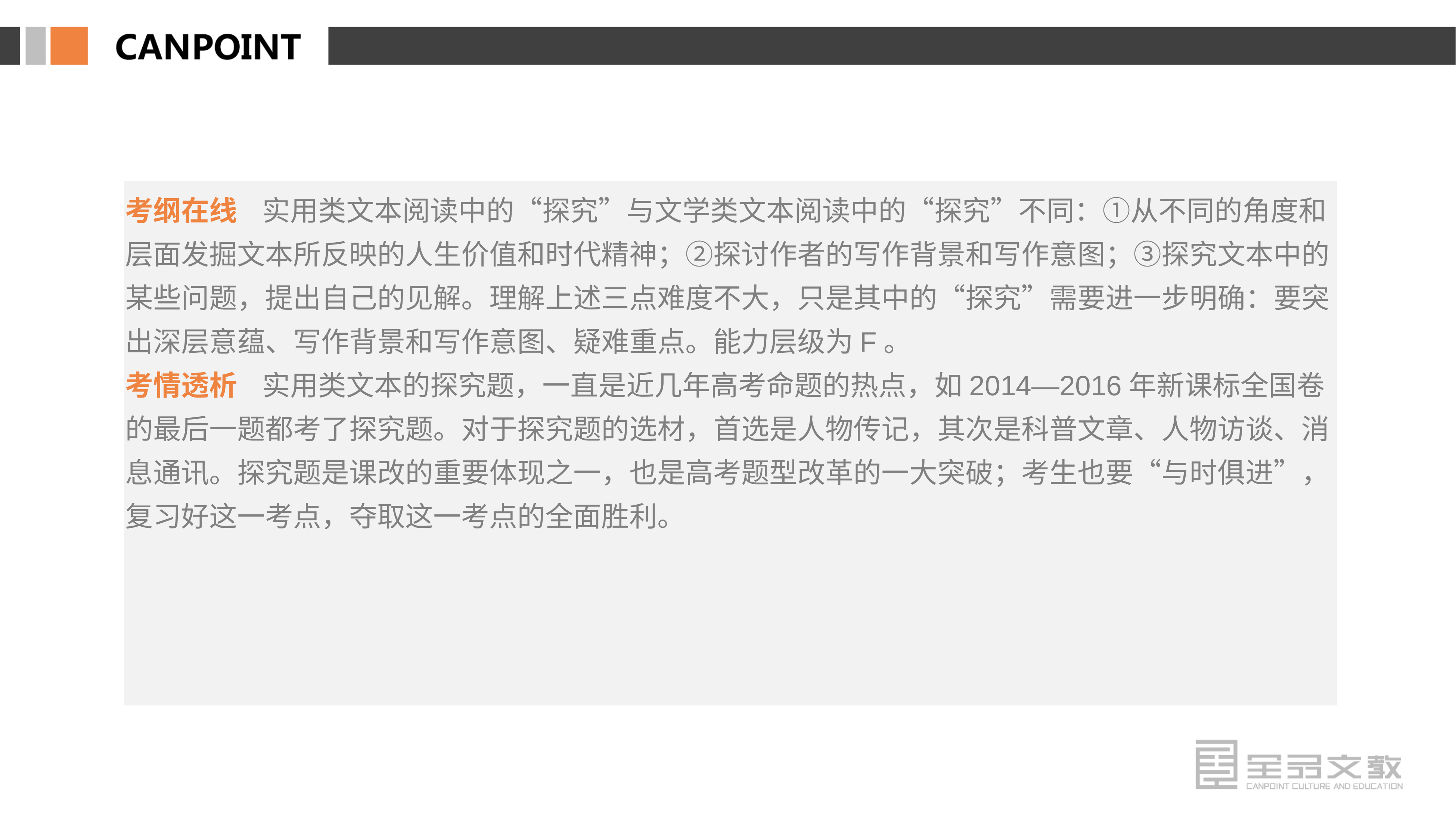

考纲在线    实用类文本阅读中的“探究”与文学类文本阅读中的“探究”不同：①从不同的角度和层面发掘文本所反映的人生价值和时代精神；②探讨作者的写作背景和写作意图；③探究文本中的某些问题，提出自己的见解。理解上述三点难度不大，只是其中的“探究”需要进一步明确：要突出深层意蕴、写作背景和写作意图、疑难重点。能力层级为F。
考情透析    实用类文本的探究题，一直是近几年高考命题的热点，如2014—2016年新课标全国卷的最后一题都考了探究题。对于探究题的选材，首选是人物传记，其次是科普文章、人物访谈、消息通讯。探究题是课改的重要体现之一，也是高考题型改革的一大突破；考生也要“与时俱进”，复习好这一考点，夺取这一考点的全面胜利。